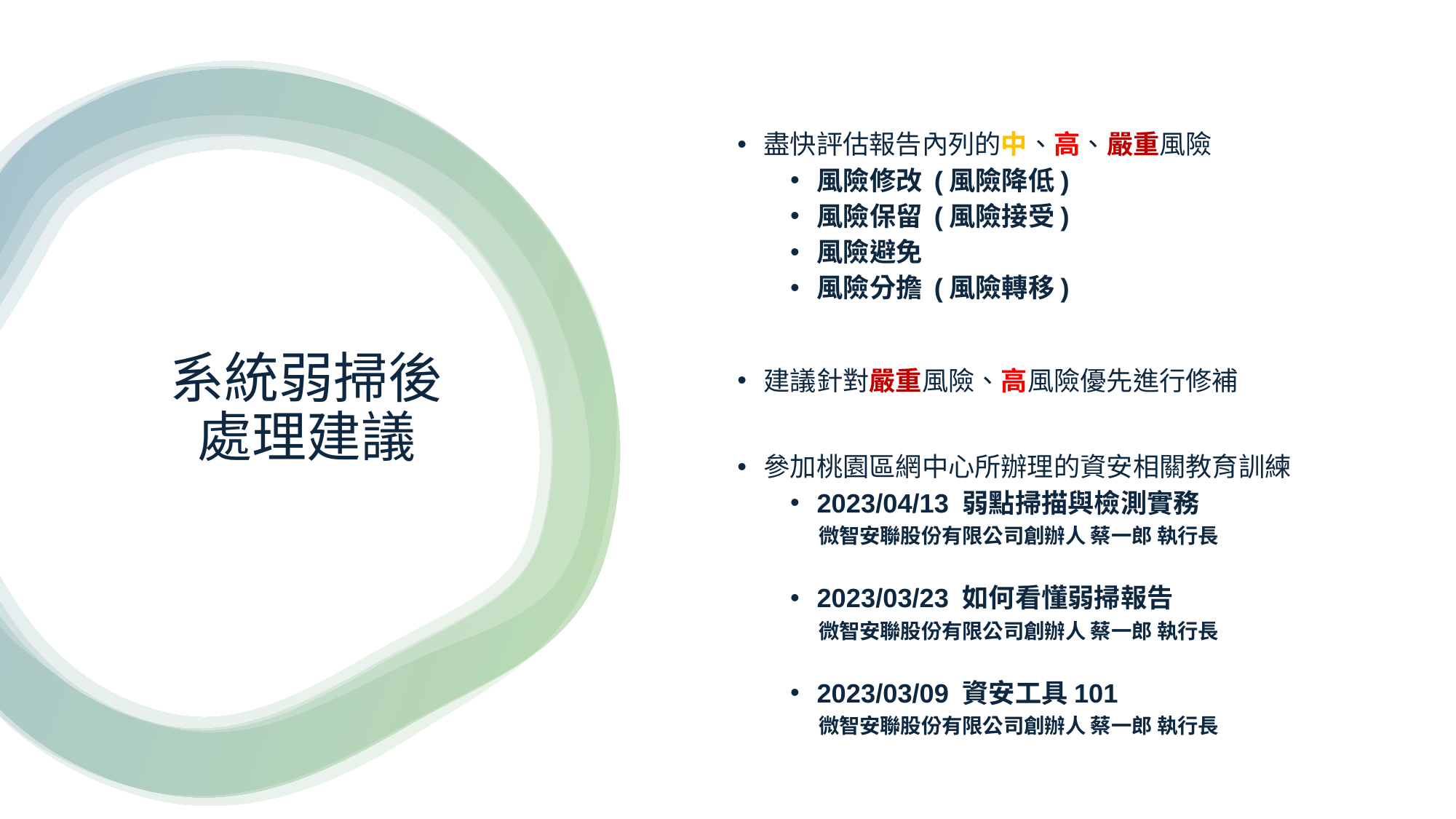

盡快評估報告內列的中、高、嚴重風險
風險修改 (風險降低)
風險保留 (風險接受)
風險避免
風險分擔 (風險轉移)

建議針對嚴重風險、高風險優先進行修補

參加桃園區網中心所辦理的資安相關教育訓練
2023/04/13 弱點掃描與檢測實務
		     微智安聯股份有限公司創辦人 蔡一郎 執行長

2023/03/23 如何看懂弱掃報告
		     微智安聯股份有限公司創辦人 蔡一郎 執行長

2023/03/09 資安工具101
		     微智安聯股份有限公司創辦人 蔡一郎 執行長

# 系統弱掃後 處理建議